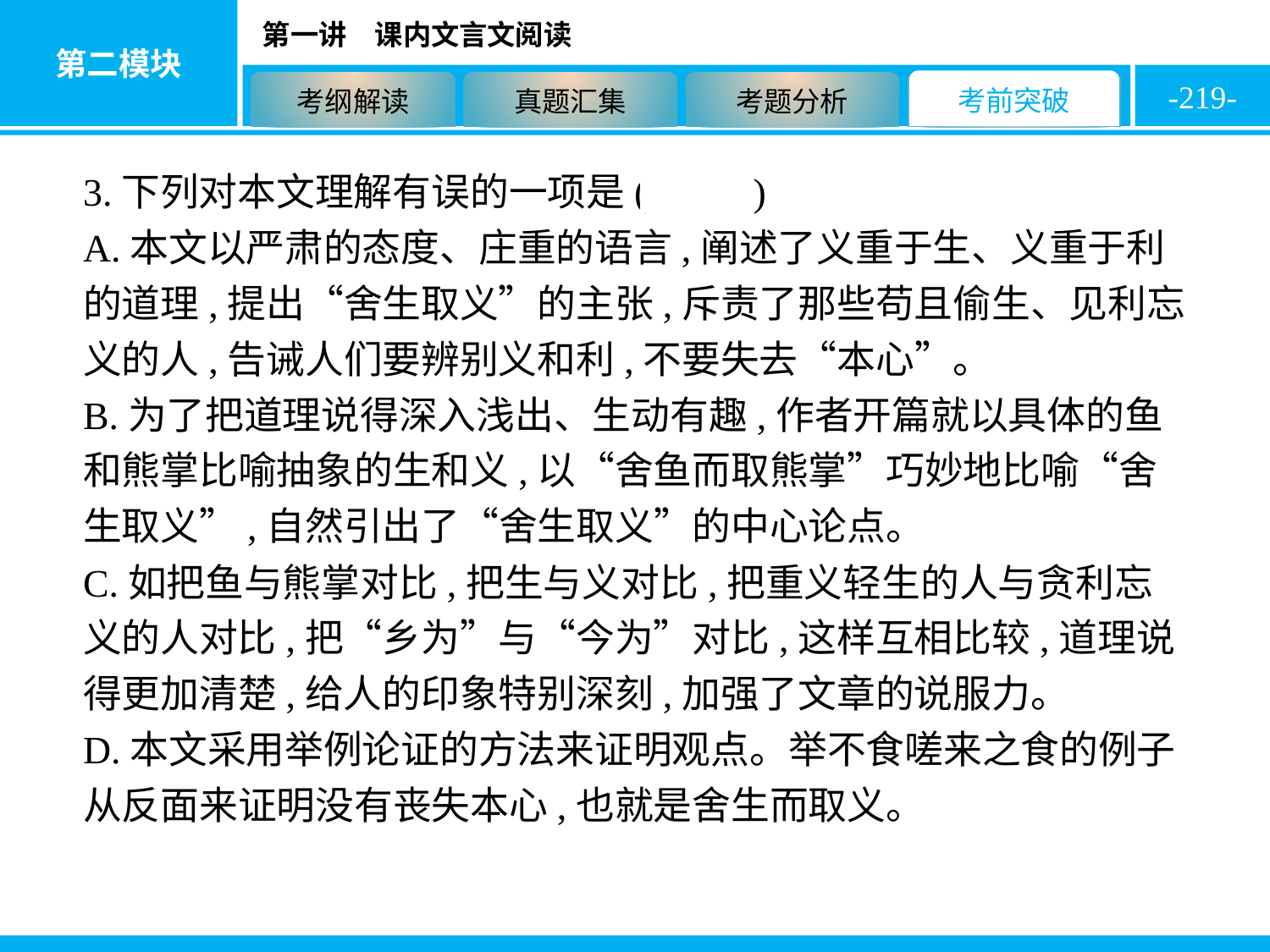

-219-
3.下列对本文理解有误的一项是(    D    )
A.本文以严肃的态度、庄重的语言,阐述了义重于生、义重于利的道理,提出“舍生取义”的主张,斥责了那些苟且偷生、见利忘义的人,告诫人们要辨别义和利,不要失去“本心”。
B.为了把道理说得深入浅出、生动有趣,作者开篇就以具体的鱼和熊掌比喻抽象的生和义,以“舍鱼而取熊掌”巧妙地比喻“舍生取义”,自然引出了“舍生取义”的中心论点。
C.如把鱼与熊掌对比,把生与义对比,把重义轻生的人与贪利忘义的人对比,把“乡为”与“今为”对比,这样互相比较,道理说得更加清楚,给人的印象特别深刻,加强了文章的说服力。
D.本文采用举例论证的方法来证明观点。举不食嗟来之食的例子从反面来证明没有丧失本心,也就是舍生而取义。